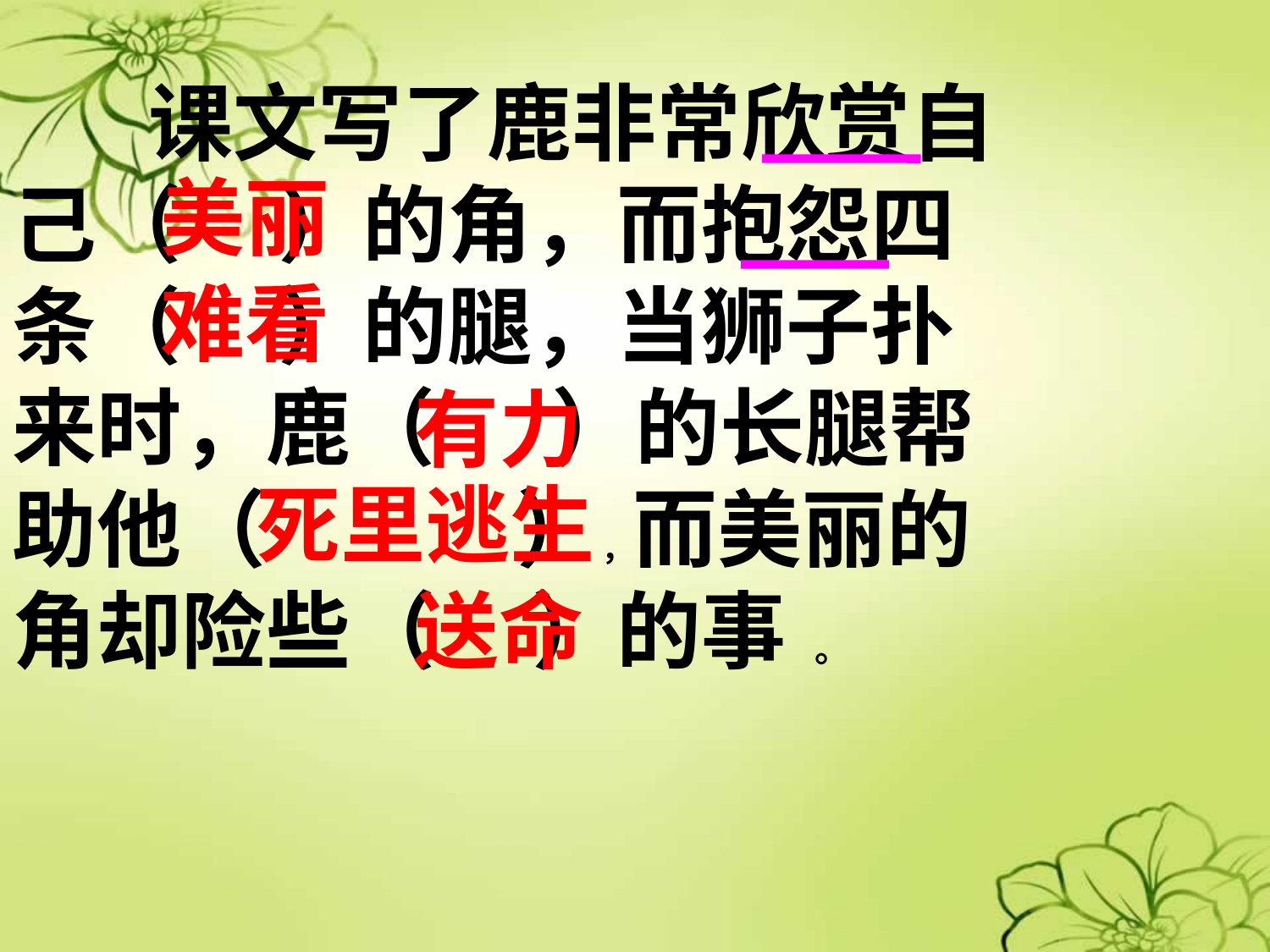

课文写了鹿非常欣赏自己（     ）的角，而抱怨四条（     ）的腿，当狮子扑来时，鹿（      ）的长腿帮助他（             ），而美丽的角却险些（     ）的事    。
美丽

难看

有力
死里逃生
送命